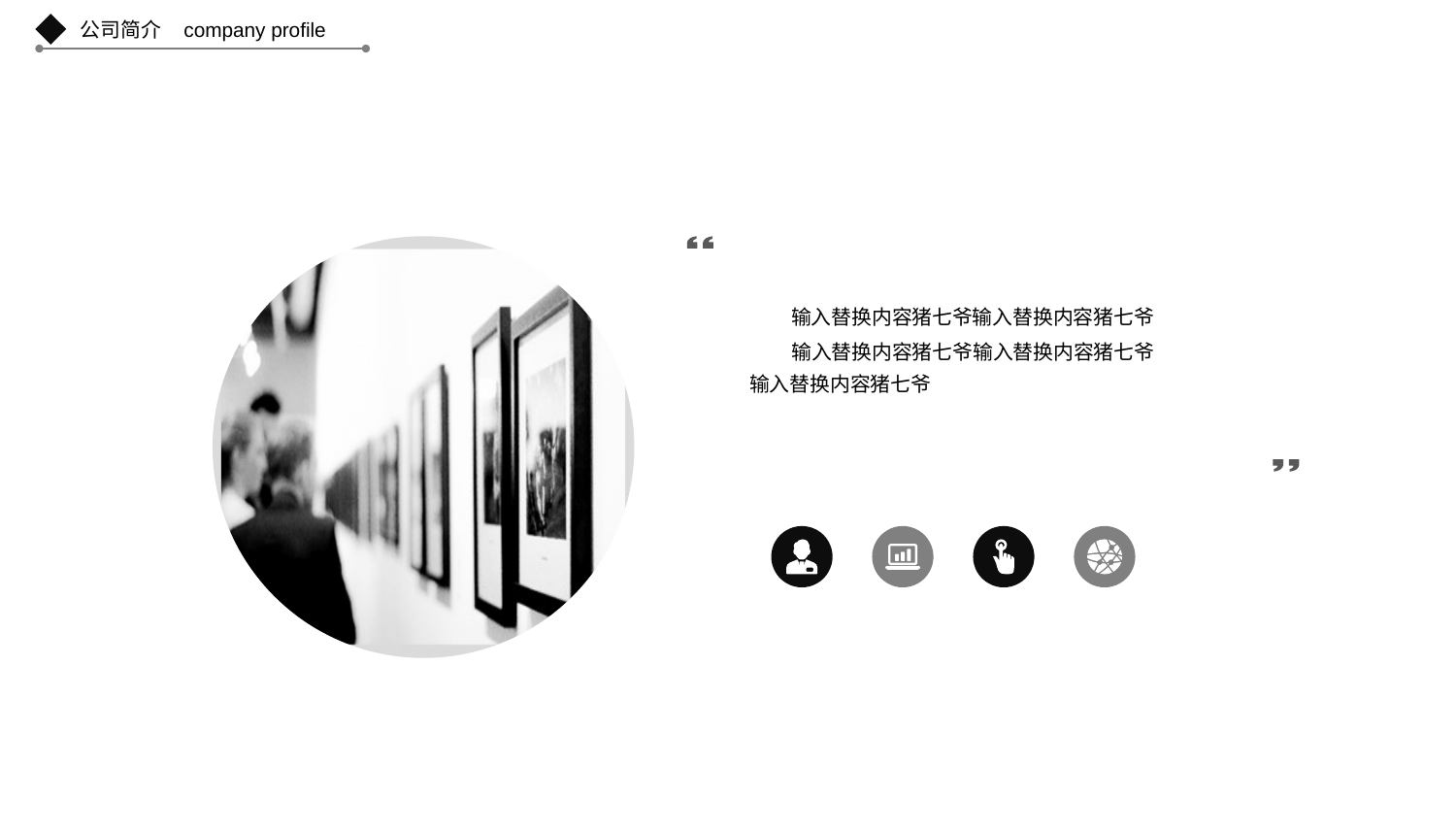

公司简介
company profile

输入替换内容猪七爷输入替换内容猪七爷
输入替换内容猪七爷输入替换内容猪七爷
输入替换内容猪七爷